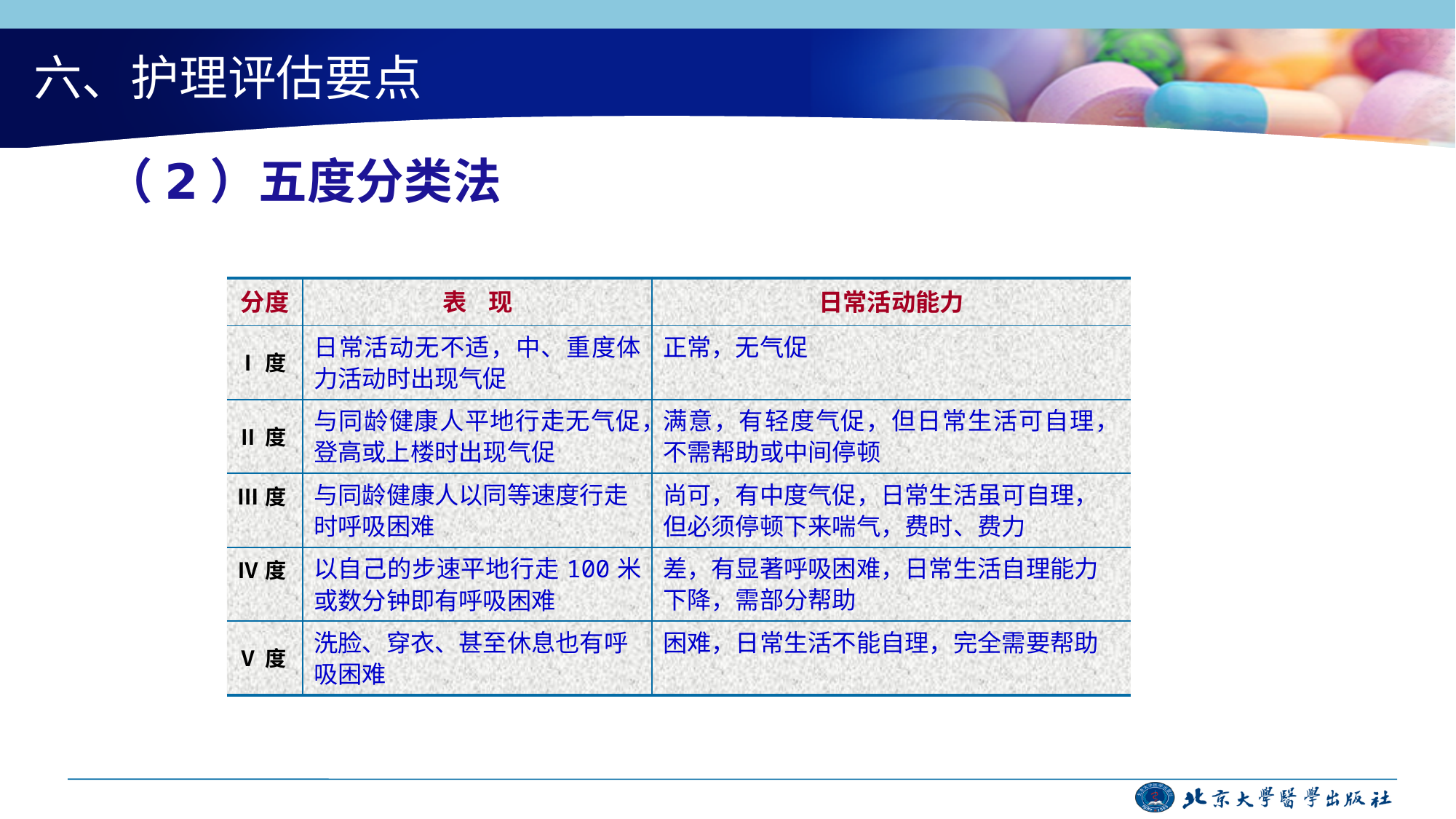

# 六、护理评估要点
   （2）五度分类法
| 分度 | 表 现 | 日常活动能力 |
| --- | --- | --- |
| Ⅰ度 | 日常活动无不适，中、重度体力活动时出现气促 | 正常，无气促 |
| Ⅱ度 | 与同龄健康人平地行走无气促，登高或上楼时出现气促 | 满意，有轻度气促，但日常生活可自理，不需帮助或中间停顿 |
| Ⅲ度 | 与同龄健康人以同等速度行走时呼吸困难 | 尚可，有中度气促，日常生活虽可自理，但必须停顿下来喘气，费时、费力 |
| Ⅳ度 | 以自己的步速平地行走100米或数分钟即有呼吸困难 | 差，有显著呼吸困难，日常生活自理能力下降，需部分帮助 |
| Ⅴ度 | 洗脸、穿衣、甚至休息也有呼吸困难 | 困难，日常生活不能自理，完全需要帮助 |